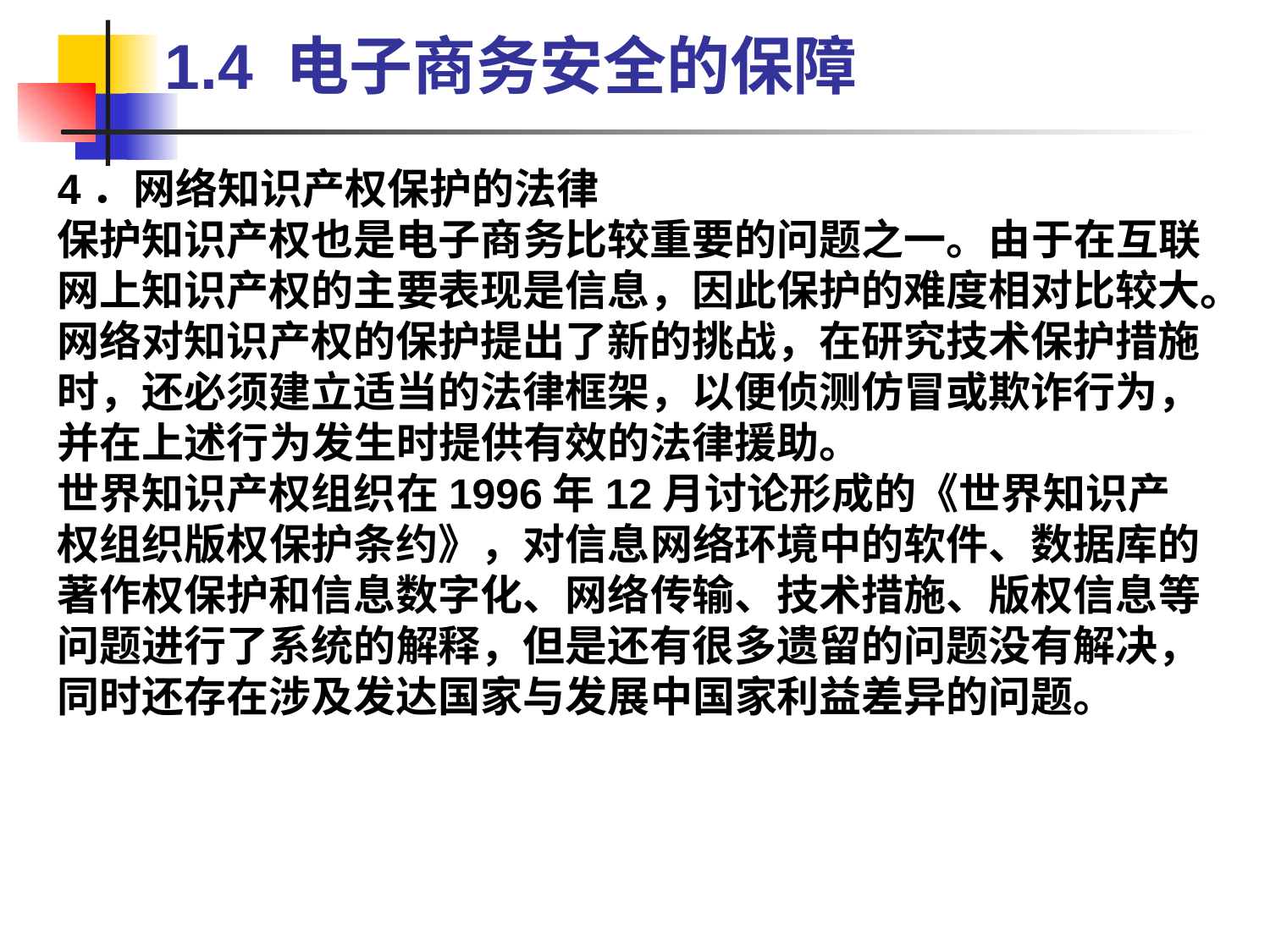

1.4 电子商务安全的保障
4．网络知识产权保护的法律
保护知识产权也是电子商务比较重要的问题之一。由于在互联网上知识产权的主要表现是信息，因此保护的难度相对比较大。
网络对知识产权的保护提出了新的挑战，在研究技术保护措施时，还必须建立适当的法律框架，以便侦测仿冒或欺诈行为，并在上述行为发生时提供有效的法律援助。
世界知识产权组织在1996年12月讨论形成的《世界知识产权组织版权保护条约》，对信息网络环境中的软件、数据库的著作权保护和信息数字化、网络传输、技术措施、版权信息等问题进行了系统的解释，但是还有很多遗留的问题没有解决，同时还存在涉及发达国家与发展中国家利益差异的问题。